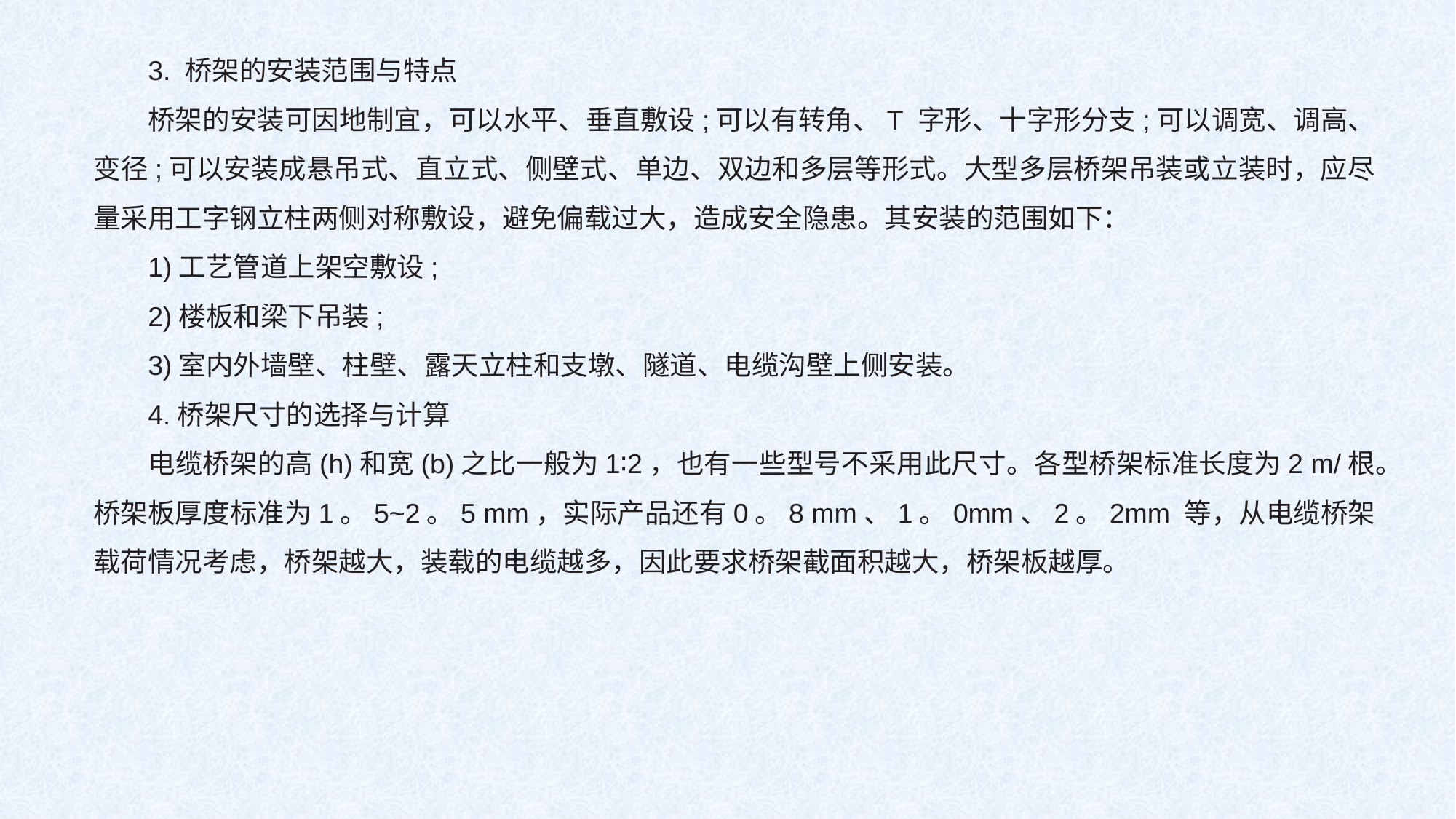

3. 桥架的安装范围与特点
桥架的安装可因地制宜，可以水平、垂直敷设;可以有转角、T 字形、十字形分支;可以调宽、调高、变径;可以安装成悬吊式、直立式、侧壁式、单边、双边和多层等形式。大型多层桥架吊装或立装时，应尽量采用工字钢立柱两侧对称敷设，避免偏载过大，造成安全隐患。其安装的范围如下：
1)工艺管道上架空敷设;
2)楼板和梁下吊装;
3)室内外墙壁、柱壁、露天立柱和支墩、隧道、电缆沟壁上侧安装。
4.桥架尺寸的选择与计算
电缆桥架的高(h)和宽(b)之比一般为1∶2，也有一些型号不采用此尺寸。各型桥架标准长度为2 m/根。桥架板厚度标准为1。5~2。5 mm，实际产品还有0。8 mm、1。0mm、2。2mm 等，从电缆桥架载荷情况考虑，桥架越大，装载的电缆越多，因此要求桥架截面积越大，桥架板越厚。